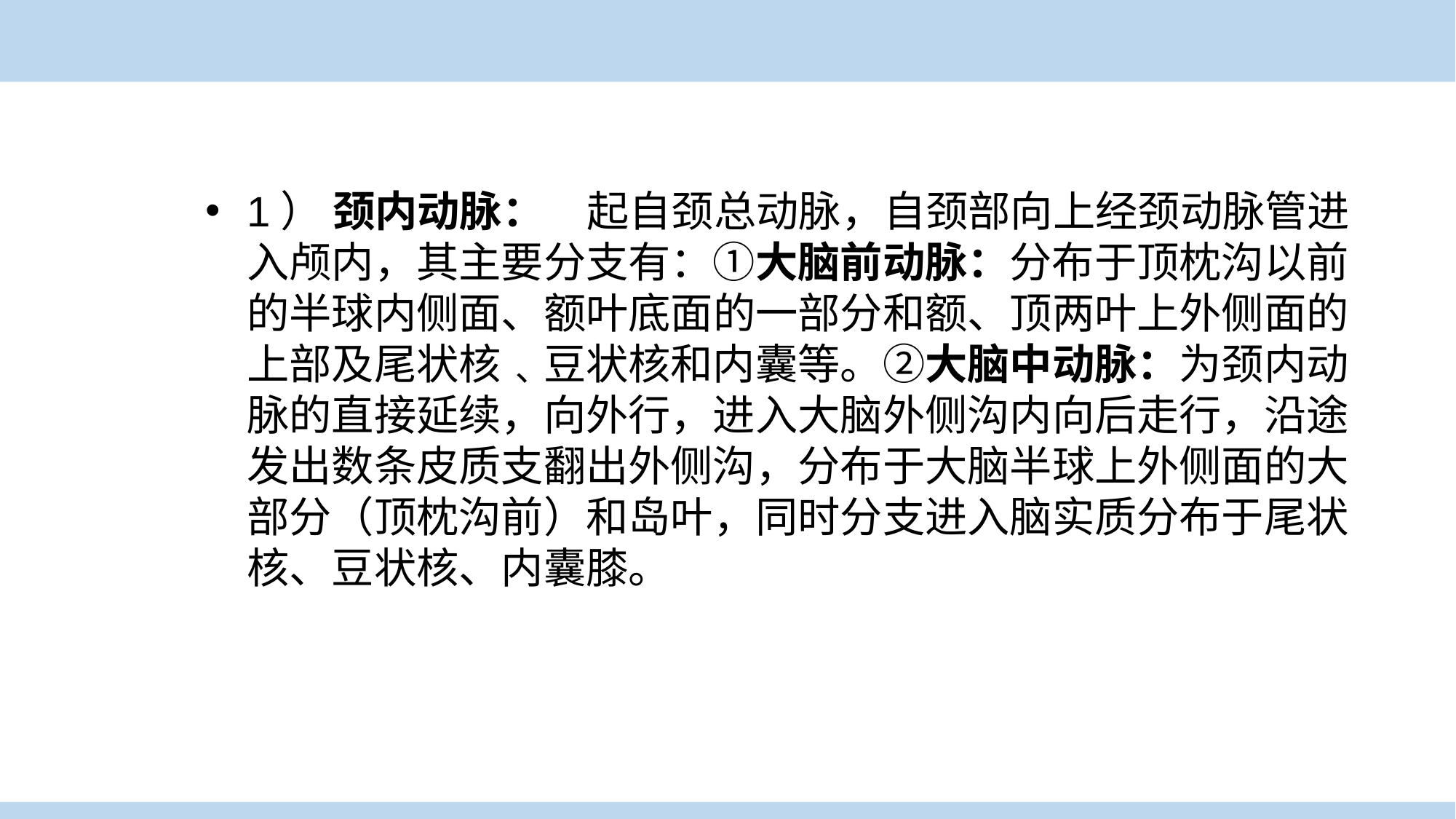

1） 颈内动脉：　起自颈总动脉，自颈部向上经颈动脉管进入颅内，其主要分支有：①大脑前动脉：分布于顶枕沟以前的半球内侧面、额叶底面的一部分和额、顶两叶上外侧面的上部及尾状核﹑豆状核和内囊等。②大脑中动脉：为颈内动脉的直接延续，向外行，进入大脑外侧沟内向后走行，沿途发出数条皮质支翻出外侧沟，分布于大脑半球上外侧面的大部分（顶枕沟前）和岛叶，同时分支进入脑实质分布于尾状核、豆状核、内囊膝。